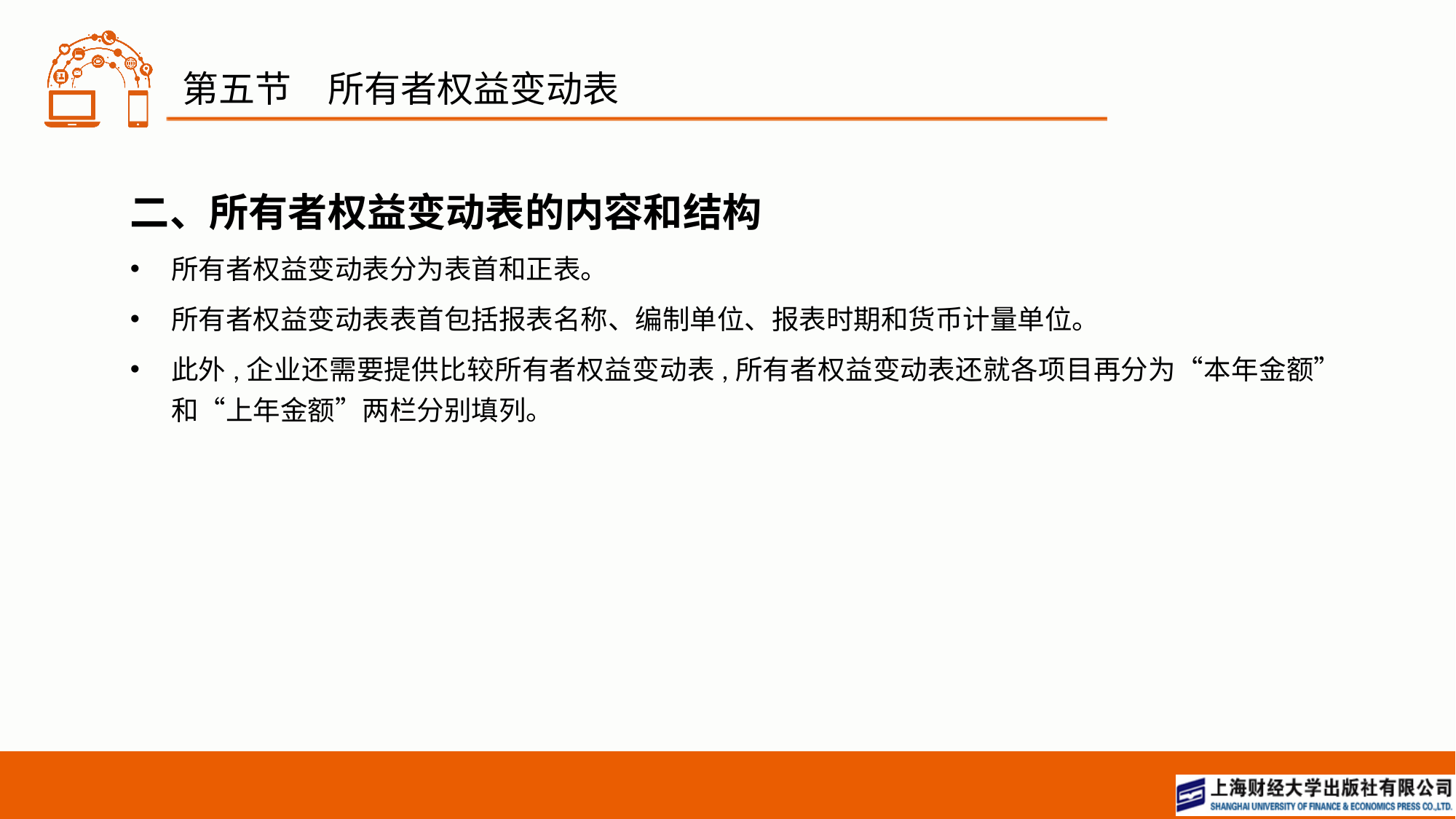

# 第五节　所有者权益变动表
二、所有者权益变动表的内容和结构
所有者权益变动表分为表首和正表。
所有者权益变动表表首包括报表名称、编制单位、报表时期和货币计量单位。
此外,企业还需要提供比较所有者权益变动表,所有者权益变动表还就各项目再分为“本年金额”和“上年金额”两栏分别填列。